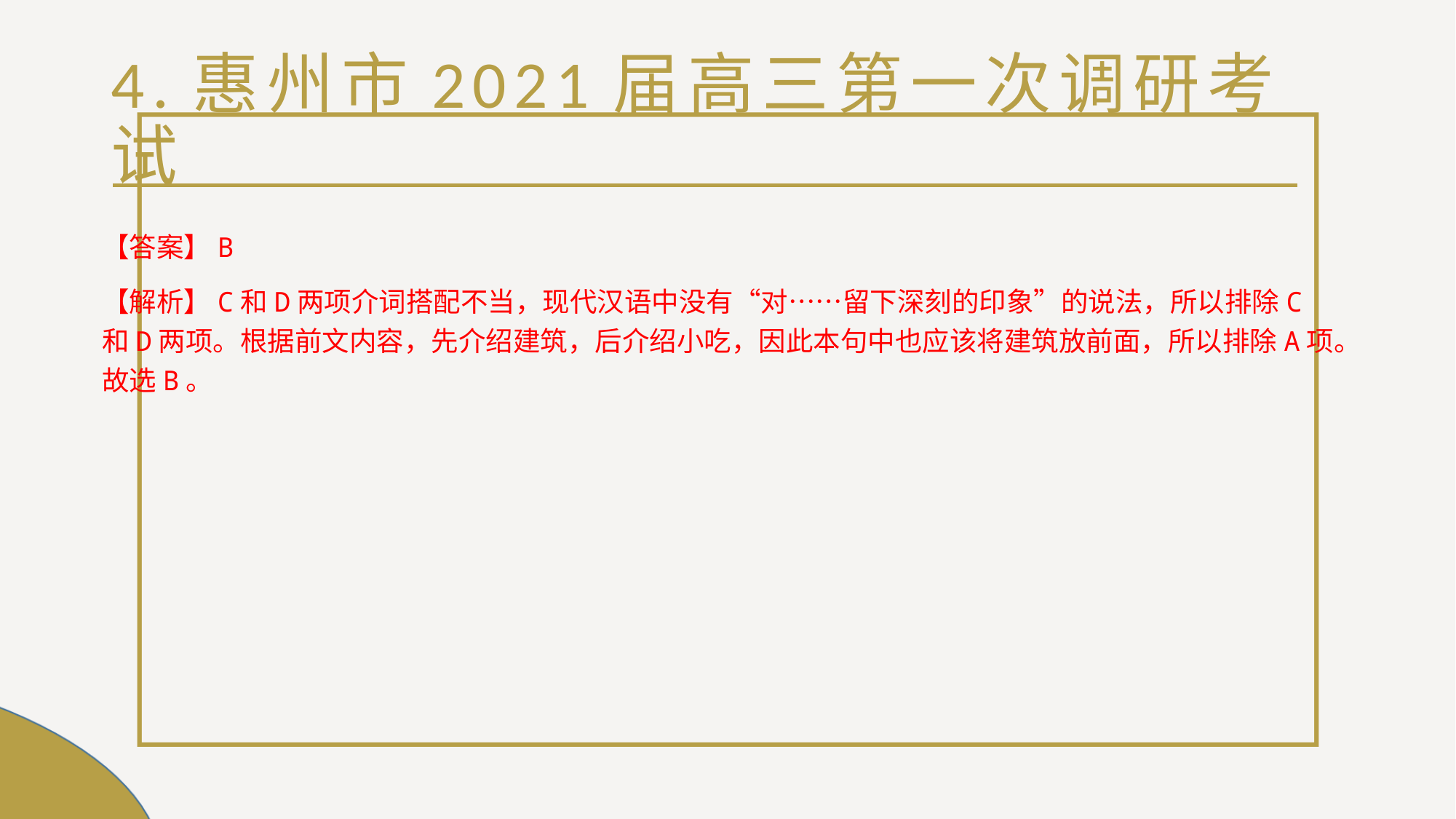

# 4.惠州市2021届高三第一次调研考试
【答案】B
【解析】C和D两项介词搭配不当，现代汉语中没有“对……留下深刻的印象”的说法，所以排除C和D两项。根据前文内容，先介绍建筑，后介绍小吃，因此本句中也应该将建筑放前面，所以排除A项。故选B。